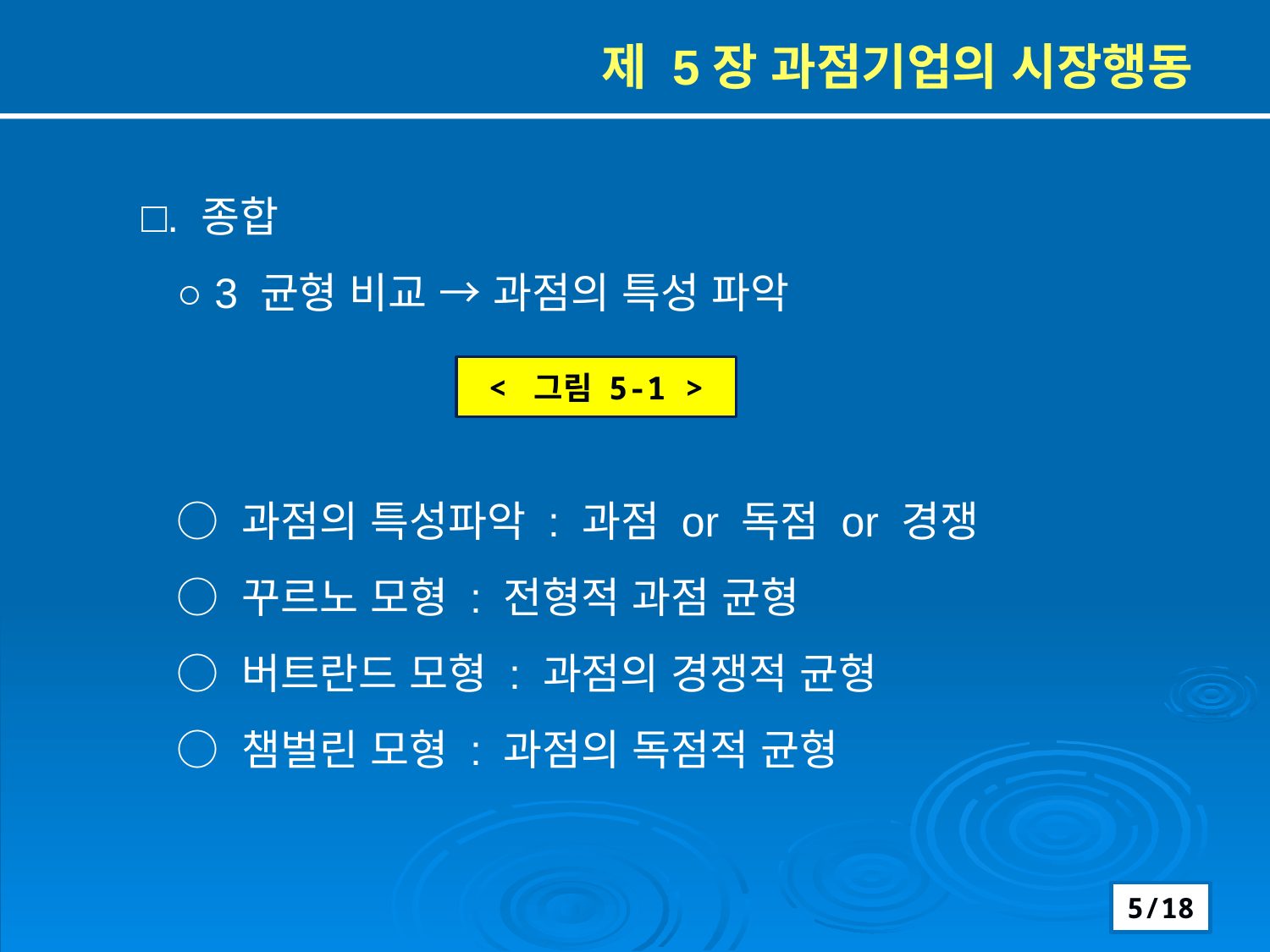

제 5장 과점기업의 시장행동

□. 종합
   ○ 3 균형 비교 → 과점의 특성 파악

   ○ 과점의 특성파악 : 과점 or 독점 or 경쟁
   ○ 꾸르노 모형 : 전형적 과점 균형
   ○ 버트란드 모형 : 과점의 경쟁적 균형
   ○ 챔벌린 모형 : 과점의 독점적 균형
< 그림 5-1 >
5/18